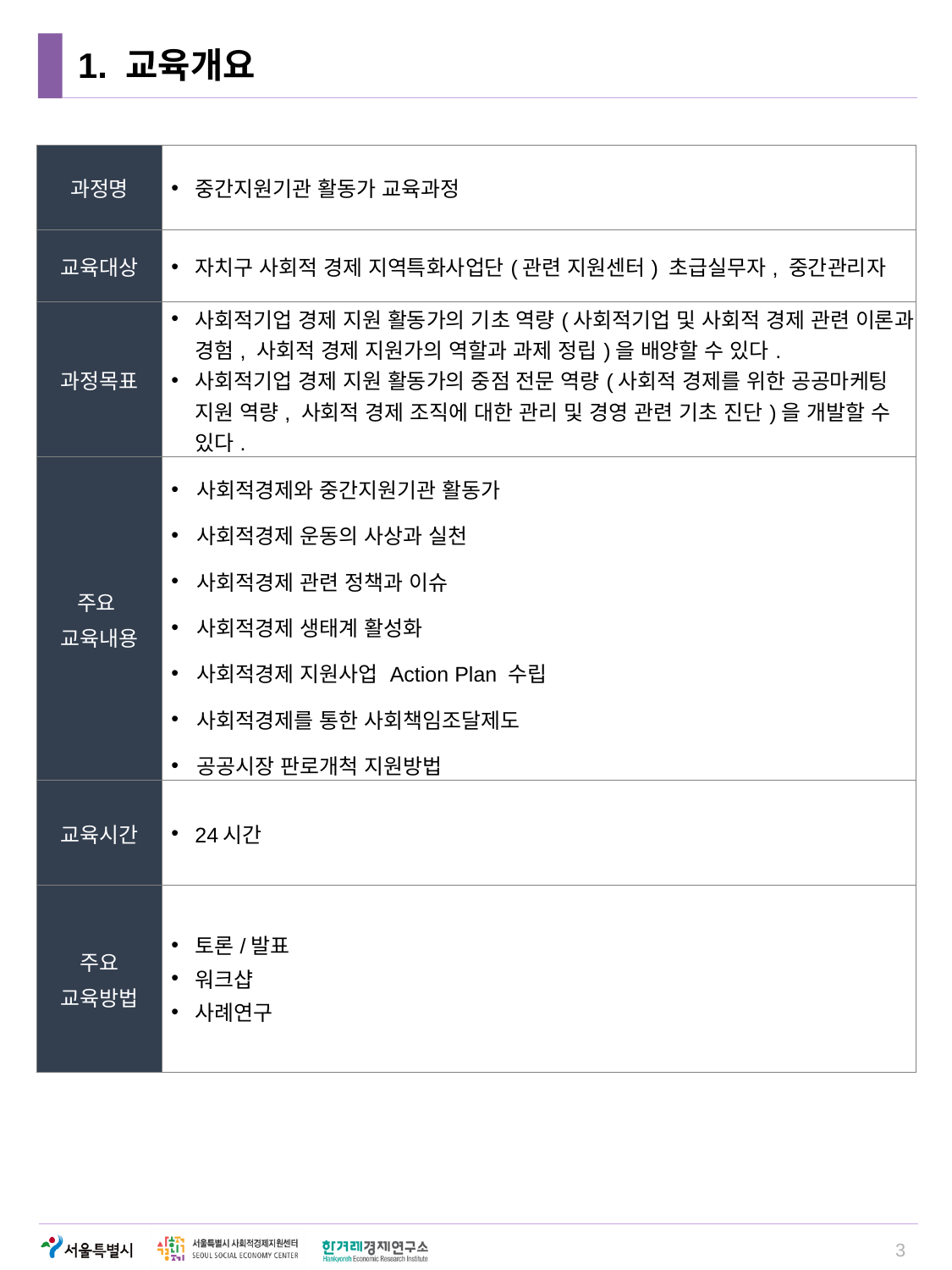

# 1. 교육개요
| 과정명 | 중간지원기관 활동가 교육과정 |
| --- | --- |
| 교육대상 | 자치구 사회적 경제 지역특화사업단(관련 지원센터) 초급실무자, 중간관리자 |
| 과정목표 | 사회적기업 경제 지원 활동가의 기초 역량(사회적기업 및 사회적 경제 관련 이론과 경험, 사회적 경제 지원가의 역할과 과제 정립)을 배양할 수 있다. 사회적기업 경제 지원 활동가의 중점 전문 역량(사회적 경제를 위한 공공마케팅 지원 역량, 사회적 경제 조직에 대한 관리 및 경영 관련 기초 진단)을 개발할 수 있다. |
| 주요 교육내용 | 사회적경제와 중간지원기관 활동가 사회적경제 운동의 사상과 실천 사회적경제 관련 정책과 이슈 사회적경제 생태계 활성화 사회적경제 지원사업 Action Plan 수립 사회적경제를 통한 사회책임조달제도 공공시장 판로개척 지원방법 |
| 교육시간 | 24시간 |
| 주요 교육방법 | 토론/발표 워크샵 사례연구 |
3